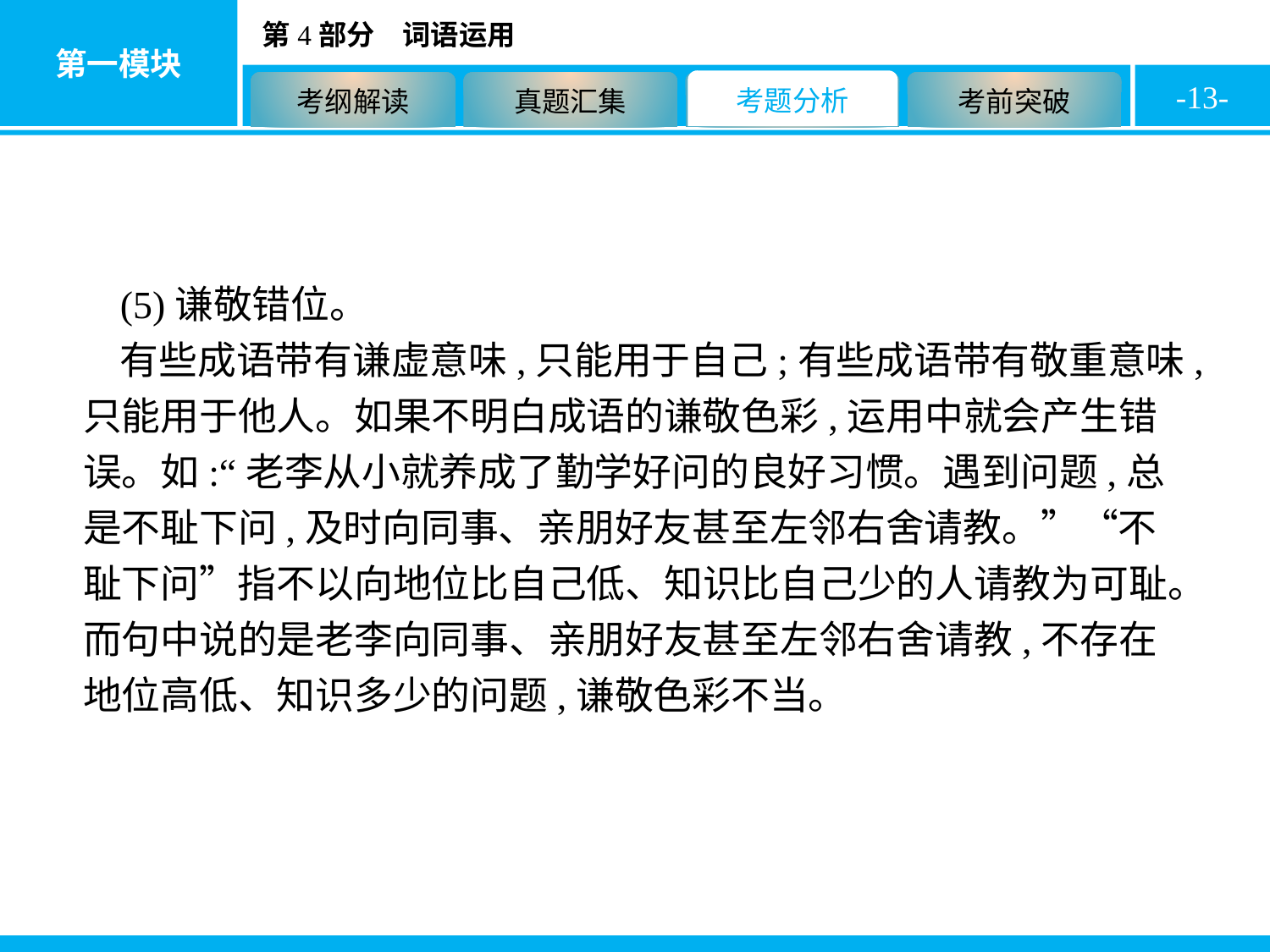

-13-
(5)谦敬错位。
有些成语带有谦虚意味,只能用于自己;有些成语带有敬重意味,只能用于他人。如果不明白成语的谦敬色彩,运用中就会产生错误。如:“老李从小就养成了勤学好问的良好习惯。遇到问题,总是不耻下问,及时向同事、亲朋好友甚至左邻右舍请教。”“不耻下问”指不以向地位比自己低、知识比自己少的人请教为可耻。而句中说的是老李向同事、亲朋好友甚至左邻右舍请教,不存在地位高低、知识多少的问题,谦敬色彩不当。